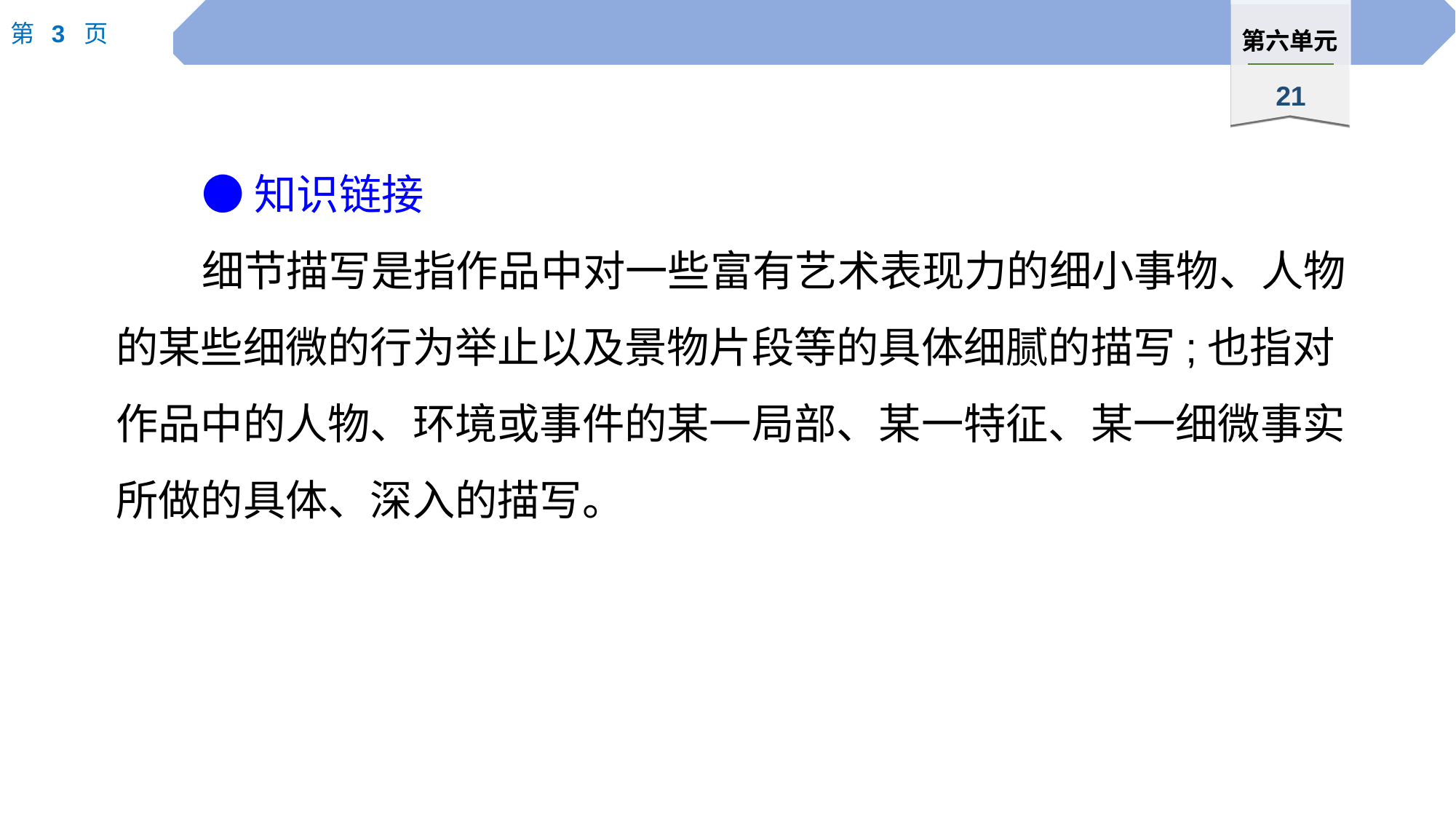

●知识链接
细节描写是指作品中对一些富有艺术表现力的细小事物、人物的某些细微的行为举止以及景物片段等的具体细腻的描写;也指对作品中的人物、环境或事件的某一局部、某一特征、某一细微事实所做的具体、深入的描写。